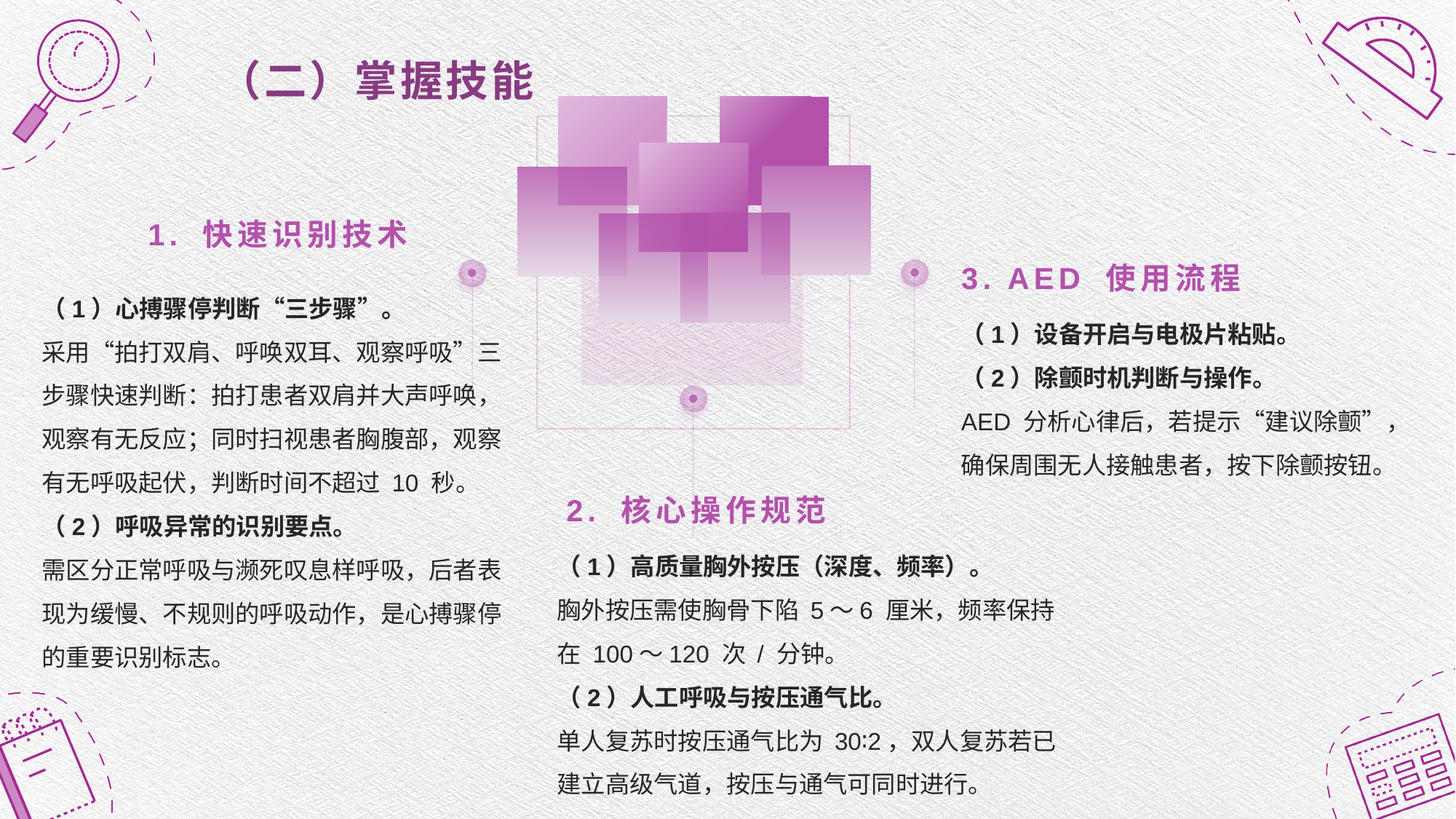

# （二）掌握技能

1. 快速识别技术

3. AED 使用流程

（1）心搏骤停判断“三步骤”。
采用“拍打双肩、呼唤双耳、观察呼吸”三步骤快速判断：拍打患者双肩并大声呼唤，观察有无反应；同时扫视患者胸腹部，观察有无呼吸起伏，判断时间不超过 10 秒。
（2）呼吸异常的识别要点。
需区分正常呼吸与濒死叹息样呼吸，后者表现为缓慢、不规则的呼吸动作，是心搏骤停的重要识别标志。
（1）设备开启与电极片粘贴。
（2）除颤时机判断与操作。
AED 分析心律后，若提示“建议除颤”，确保周围无人接触患者，按下除颤按钮。

2. 核心操作规范
（1）高质量胸外按压（深度、频率）。
胸外按压需使胸骨下陷 5～6 厘米，频率保持在 100～120 次 / 分钟。
（2）人工呼吸与按压通气比。
单人复苏时按压通气比为 30∶2，双人复苏若已建立高级气道，按压与通气可同时进行。